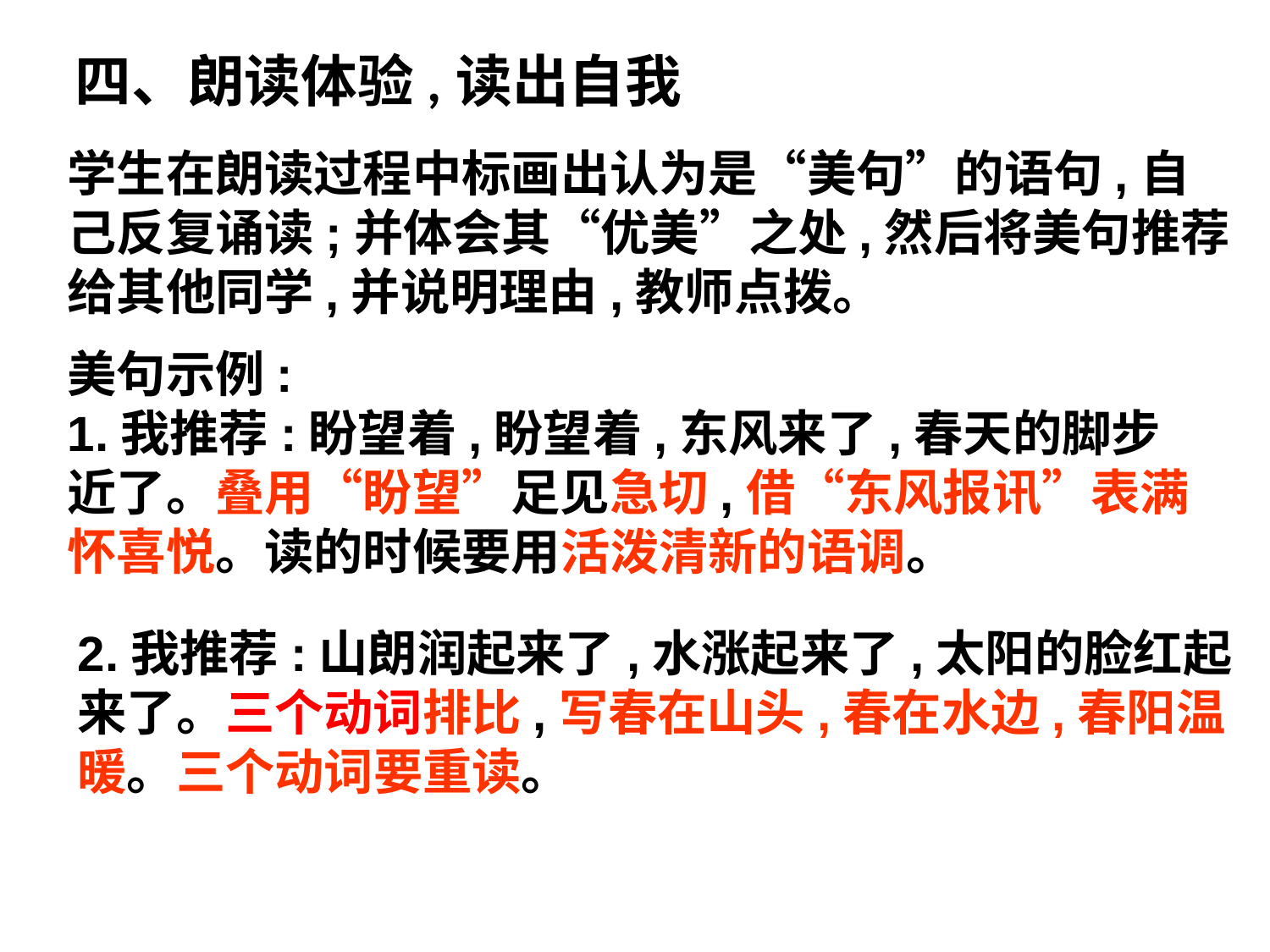

四、朗读体验,读出自我
学生在朗读过程中标画出认为是“美句”的语句,自己反复诵读;并体会其“优美”之处,然后将美句推荐给其他同学,并说明理由,教师点拨。
美句示例:
1.我推荐:盼望着,盼望着,东风来了,春天的脚步近了。叠用“盼望”足见急切,借“东风报讯”表满怀喜悦。读的时候要用活泼清新的语调。
2.我推荐:山朗润起来了,水涨起来了,太阳的脸红起来了。三个动词排比,写春在山头,春在水边,春阳温暖。三个动词要重读。